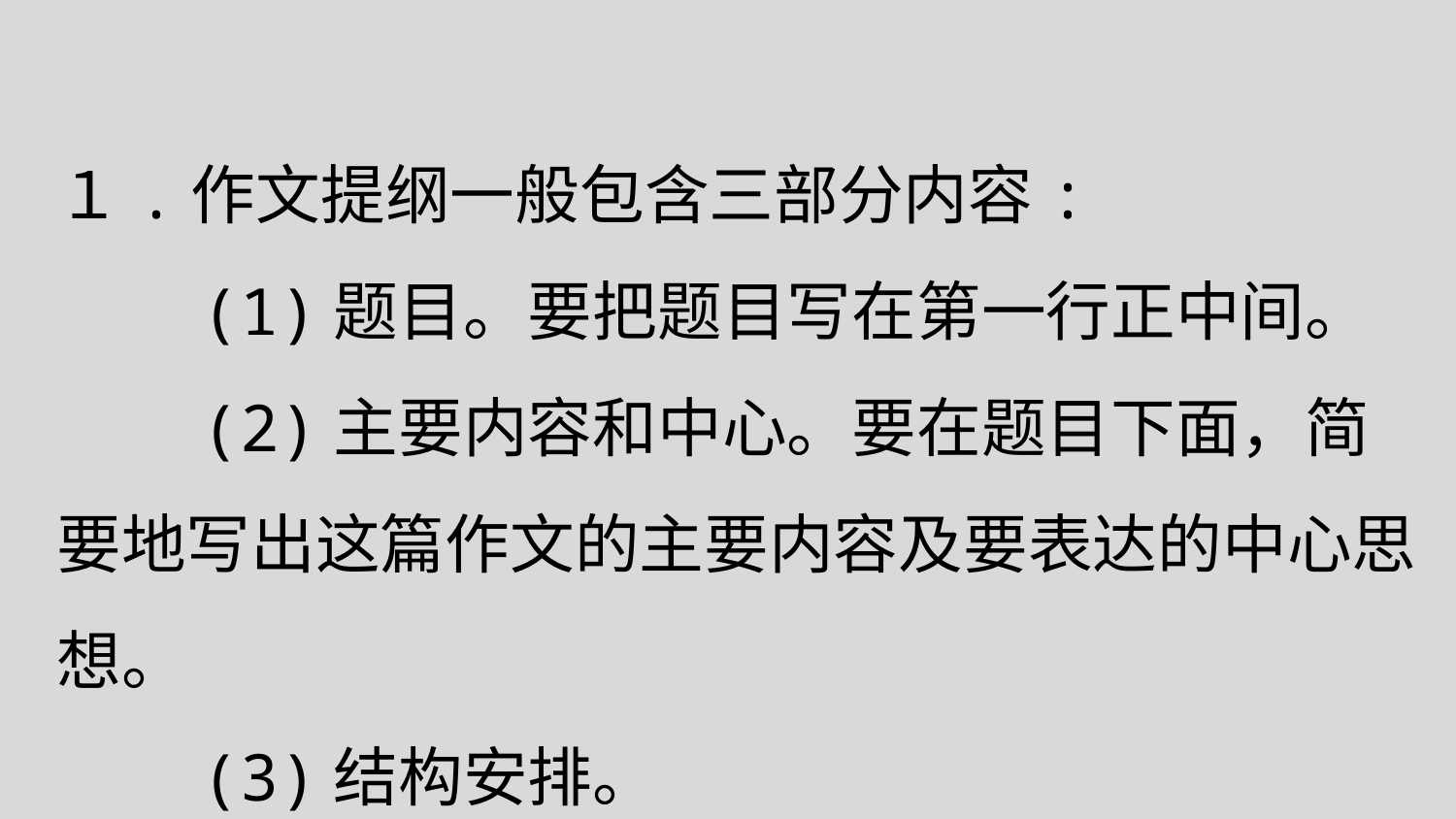

１.作文提纲一般包含三部分内容:
　　(1)题目。要把题目写在第一行正中间。
　　(2)主要内容和中心。要在题目下面，简要地写出这篇作文的主要内容及要表达的中心思想。
　　(3)结构安排。